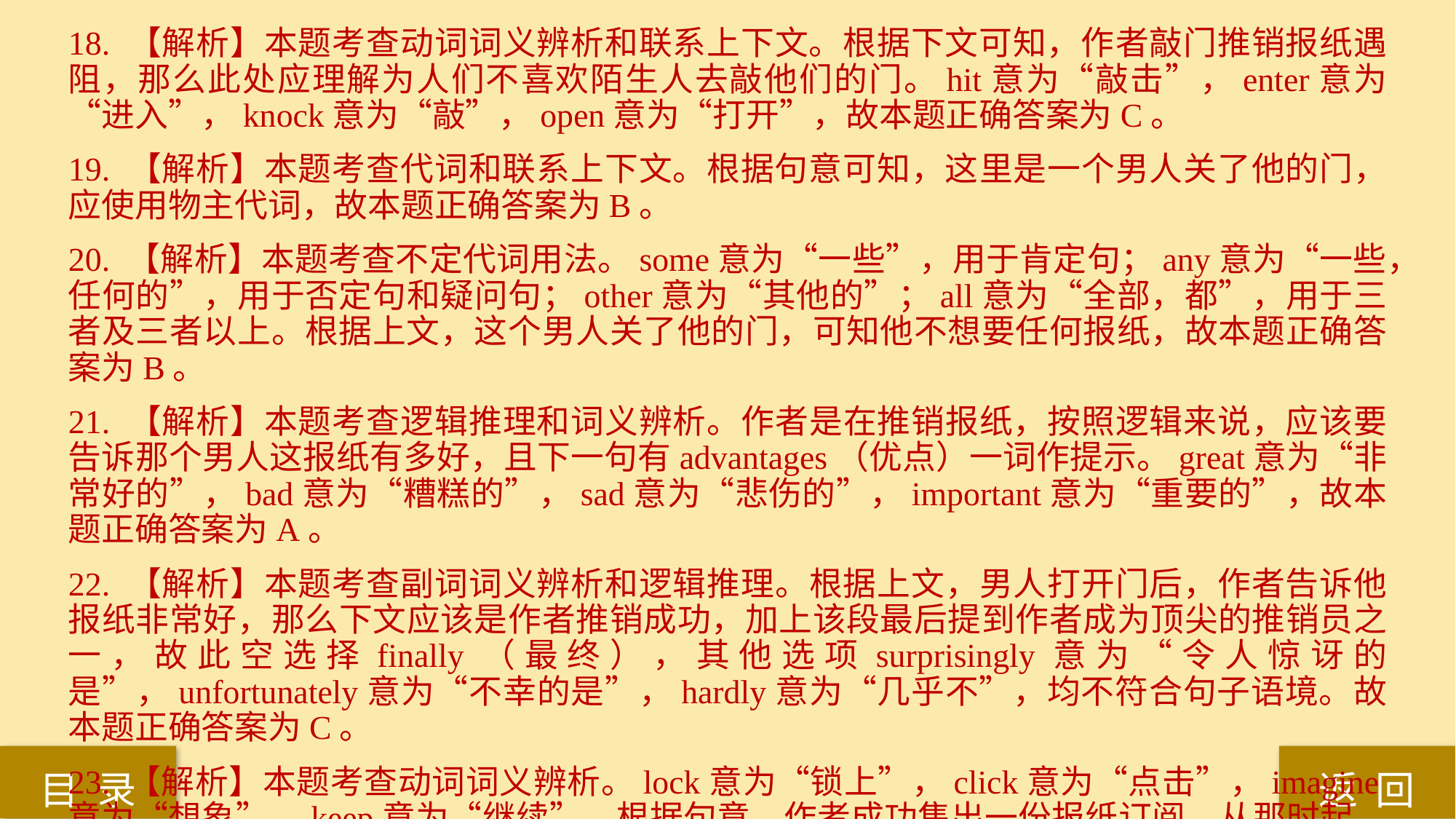

18. 【解析】本题考查动词词义辨析和联系上下文。根据下文可知，作者敲门推销报纸遇阻，那么此处应理解为人们不喜欢陌生人去敲他们的门。hit意为“敲击”，enter意为“进入”，knock意为“敲”，open意为“打开”，故本题正确答案为C。
19. 【解析】本题考查代词和联系上下文。根据句意可知，这里是一个男人关了他的门，应使用物主代词，故本题正确答案为B。
20. 【解析】本题考查不定代词用法。some意为“一些”，用于肯定句；any意为“一些，任何的”，用于否定句和疑问句；other意为“其他的”；all意为“全部，都”，用于三者及三者以上。根据上文，这个男人关了他的门，可知他不想要任何报纸，故本题正确答案为B。
21. 【解析】本题考查逻辑推理和词义辨析。作者是在推销报纸，按照逻辑来说，应该要告诉那个男人这报纸有多好，且下一句有advantages（优点）一词作提示。great意为“非常好的”，bad意为“糟糕的”，sad意为“悲伤的”，important意为“重要的”，故本题正确答案为A。
22. 【解析】本题考查副词词义辨析和逻辑推理。根据上文，男人打开门后，作者告诉他报纸非常好，那么下文应该是作者推销成功，加上该段最后提到作者成为顶尖的推销员之一，故此空选择finally（最终），其他选项surprisingly意为“令人惊讶的是”，unfortunately意为“不幸的是”，hardly意为“几乎不”，均不符合句子语境。故本题正确答案为C。
23. 【解析】本题考查动词词义辨析。lock意为“锁上”，click意为“点击”，imagine意为“想象”，keep意为“继续”。根据句意，作者成功售出一份报纸订阅，从那时起，他感到有信心去继续敲门。A、B、C三项的含义不符合句意，故本题正确答案为D。
返  回